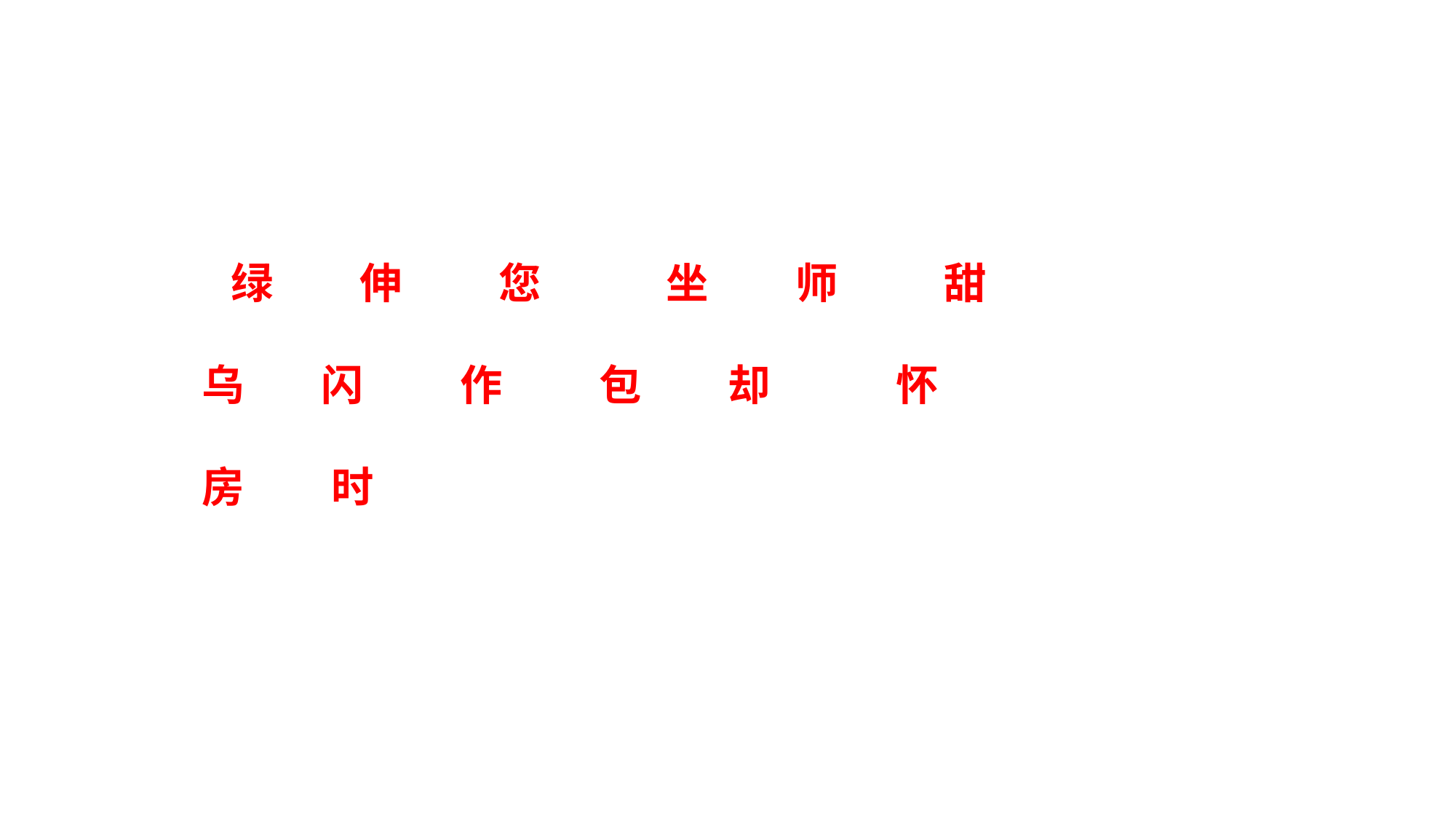

绿         伸          您             坐         师           甜

         乌        闪          作          包         却             怀

         房         时